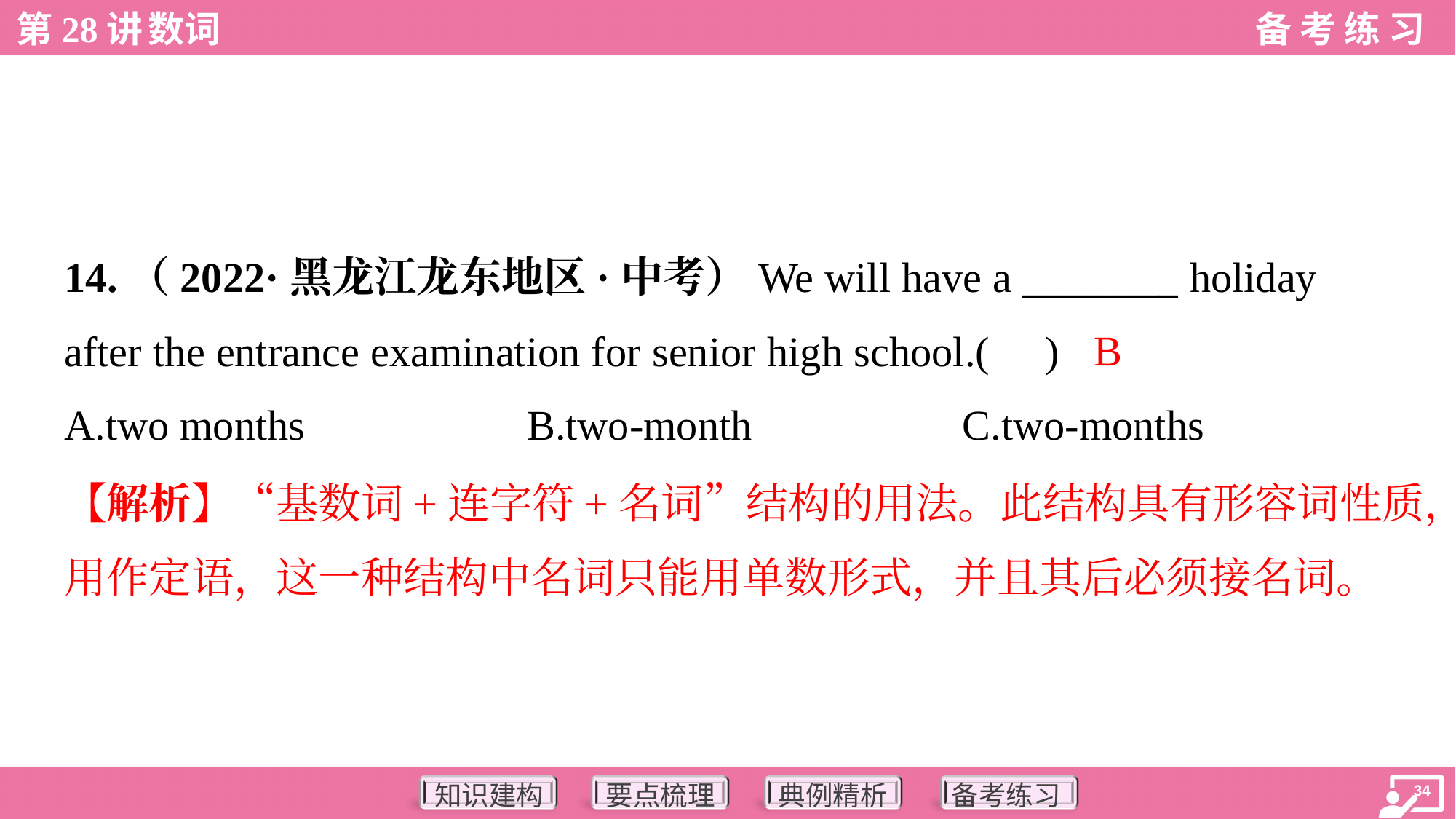

14.（2022·黑龙江龙东地区·中考）We will have a ________ holiday
after the entrance examination for senior high school.(     )
B
A.two months	B.two-month	C.two-months
【解析】“基数词+连字符+名词”结构的用法。此结构具有形容词性质，
用作定语，这一种结构中名词只能用单数形式，并且其后必须接名词。